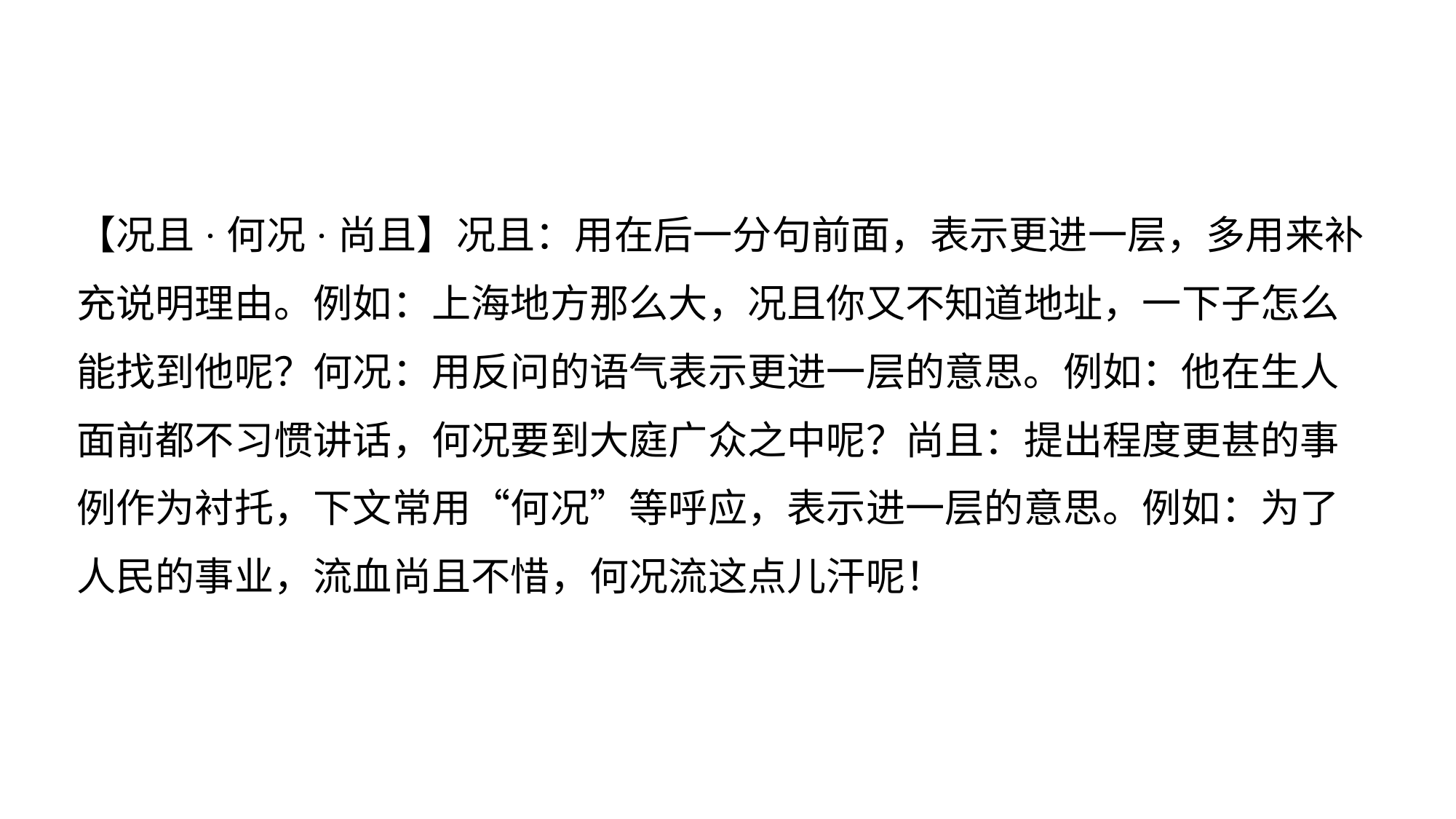

【况且·何况·尚且】况且：用在后一分句前面，表示更进一层，多用来补充说明理由。例如：上海地方那么大，况且你又不知道地址，一下子怎么能找到他呢？何况：用反问的语气表示更进一层的意思。例如：他在生人面前都不习惯讲话，何况要到大庭广众之中呢？尚且：提出程度更甚的事例作为衬托，下文常用“何况”等呼应，表示进一层的意思。例如：为了人民的事业，流血尚且不惜，何况流这点儿汗呢！